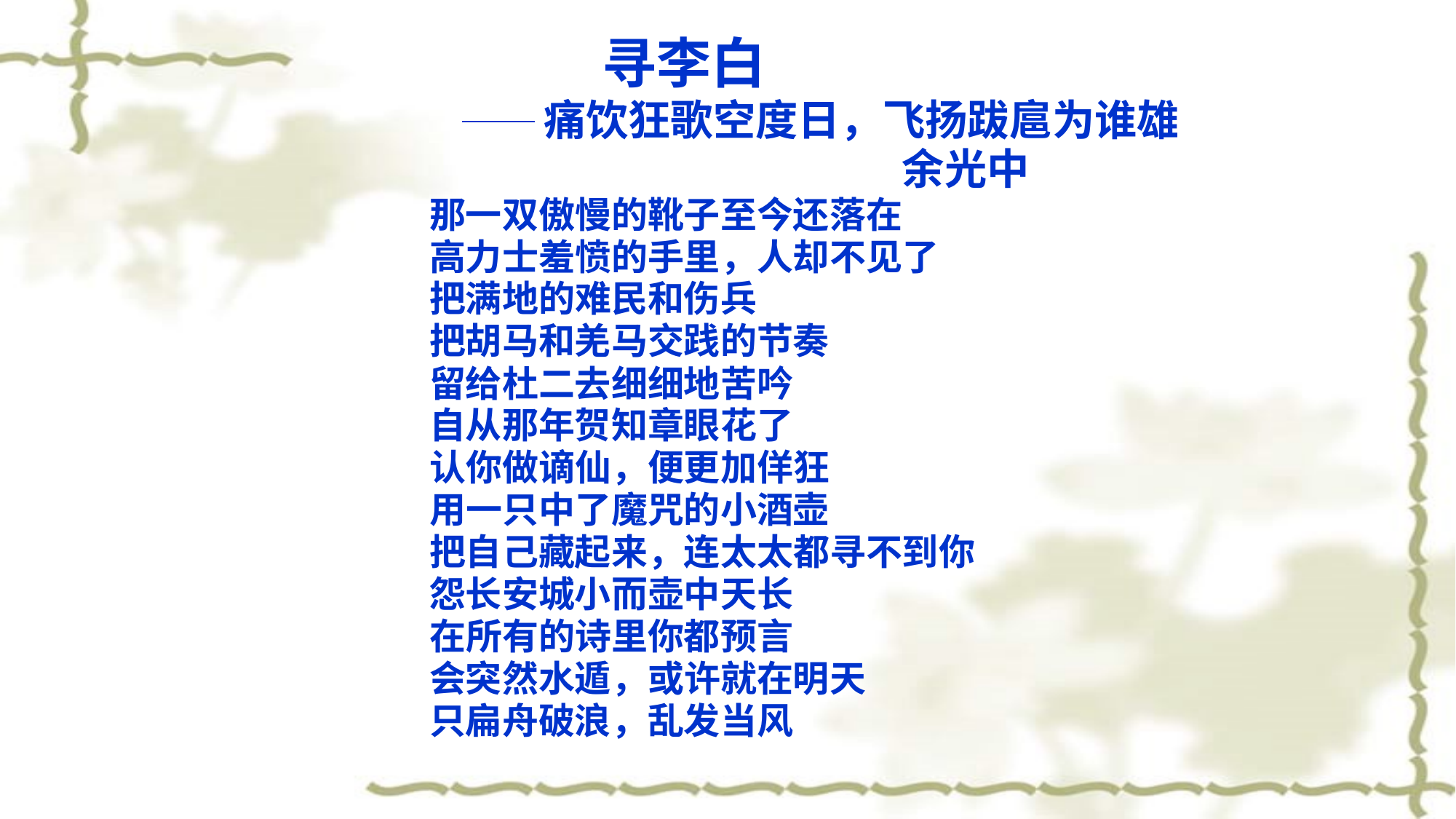

寻李白
    ──痛饮狂歌空度日，飞扬跋扈为谁雄
                                                余光中
那一双傲慢的靴子至今还落在
高力士羞愤的手里，人却不见了
把满地的难民和伤兵
把胡马和羌马交践的节奏
留给杜二去细细地苦吟
自从那年贺知章眼花了
认你做谪仙，便更加佯狂
用一只中了魔咒的小酒壶
把自己藏起来，连太太都寻不到你
怨长安城小而壶中天长
在所有的诗里你都预言
会突然水遁，或许就在明天
只扁舟破浪，乱发当风